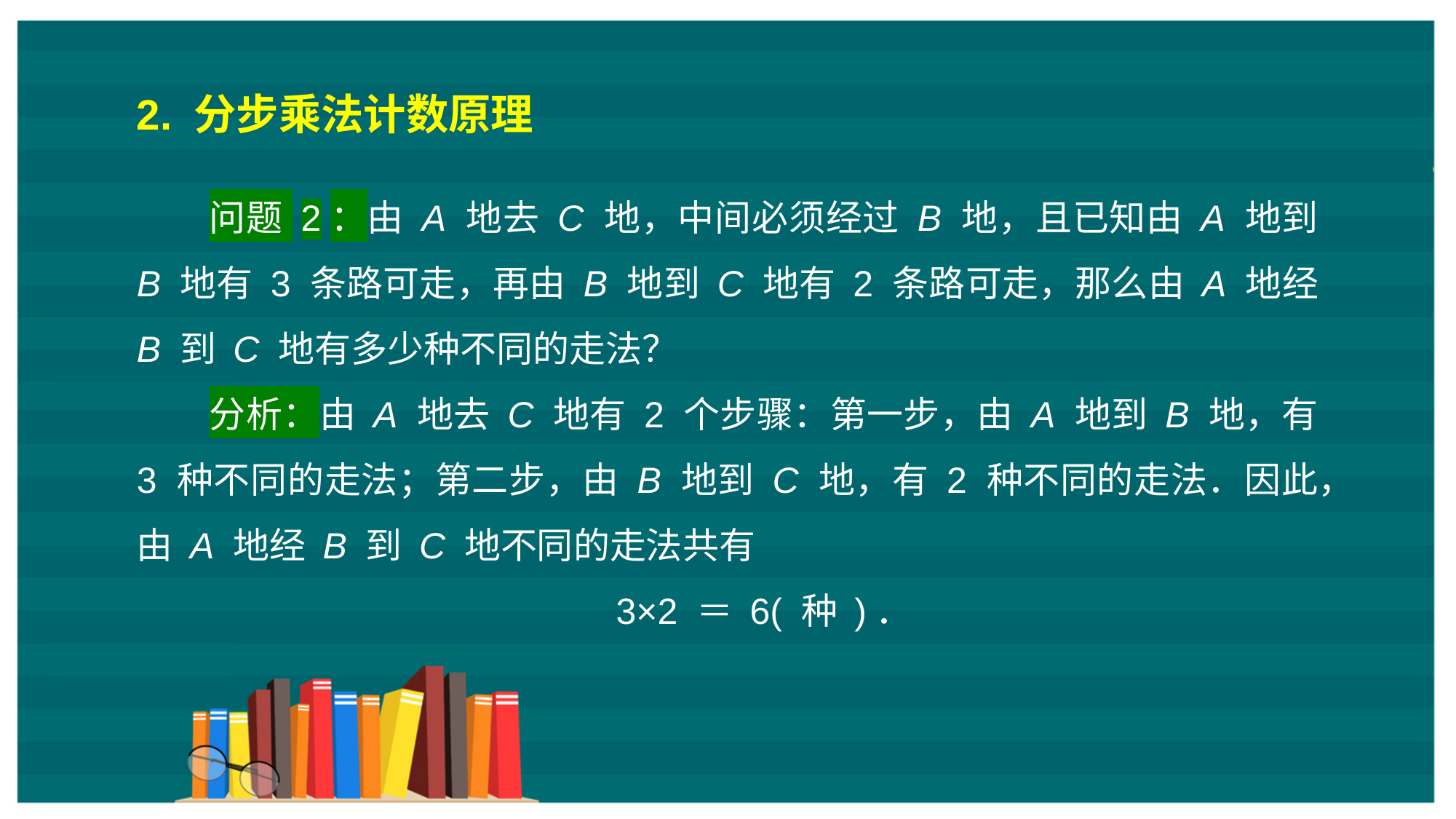

2. 分步乘法计数原理
问题 2：由 A 地去 C 地，中间必须经过 B 地，且已知由 A 地到 B 地有 3 条路可走，再由 B 地到 C 地有 2 条路可走，那么由 A 地经 B 到 C 地有多少种不同的走法？
分析：由 A 地去 C 地有 2 个步骤：第一步，由 A 地到 B 地，有 3 种不同的走法；第二步，由 B 地到 C 地，有 2 种不同的走法．因此，由 A 地经 B 到 C 地不同的走法共有
3×2 ＝ 6( 种 )．